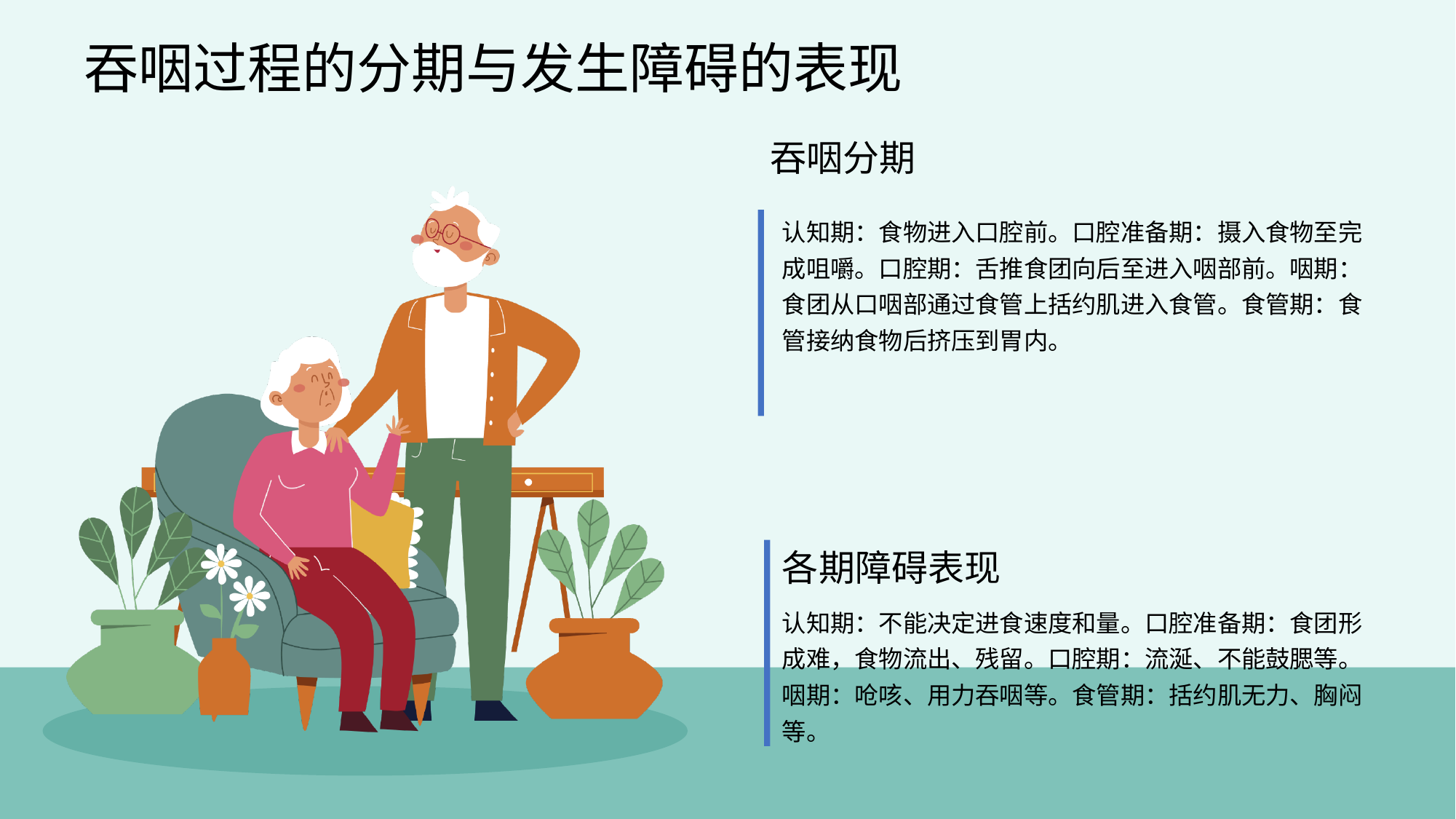

吞咽过程的分期与发生障碍的表现
吞咽分期

认知期：食物进入口腔前。口腔准备期：摄入食物至完成咀嚼。口腔期：舌推食团向后至进入咽部前。咽期：食团从口咽部通过食管上括约肌进入食管。食管期：食管接纳食物后挤压到胃内。

各期障碍表现
认知期：不能决定进食速度和量。口腔准备期：食团形成难，食物流出、残留。口腔期：流涎、不能鼓腮等。咽期：呛咳、用力吞咽等。食管期：括约肌无力、胸闷等。